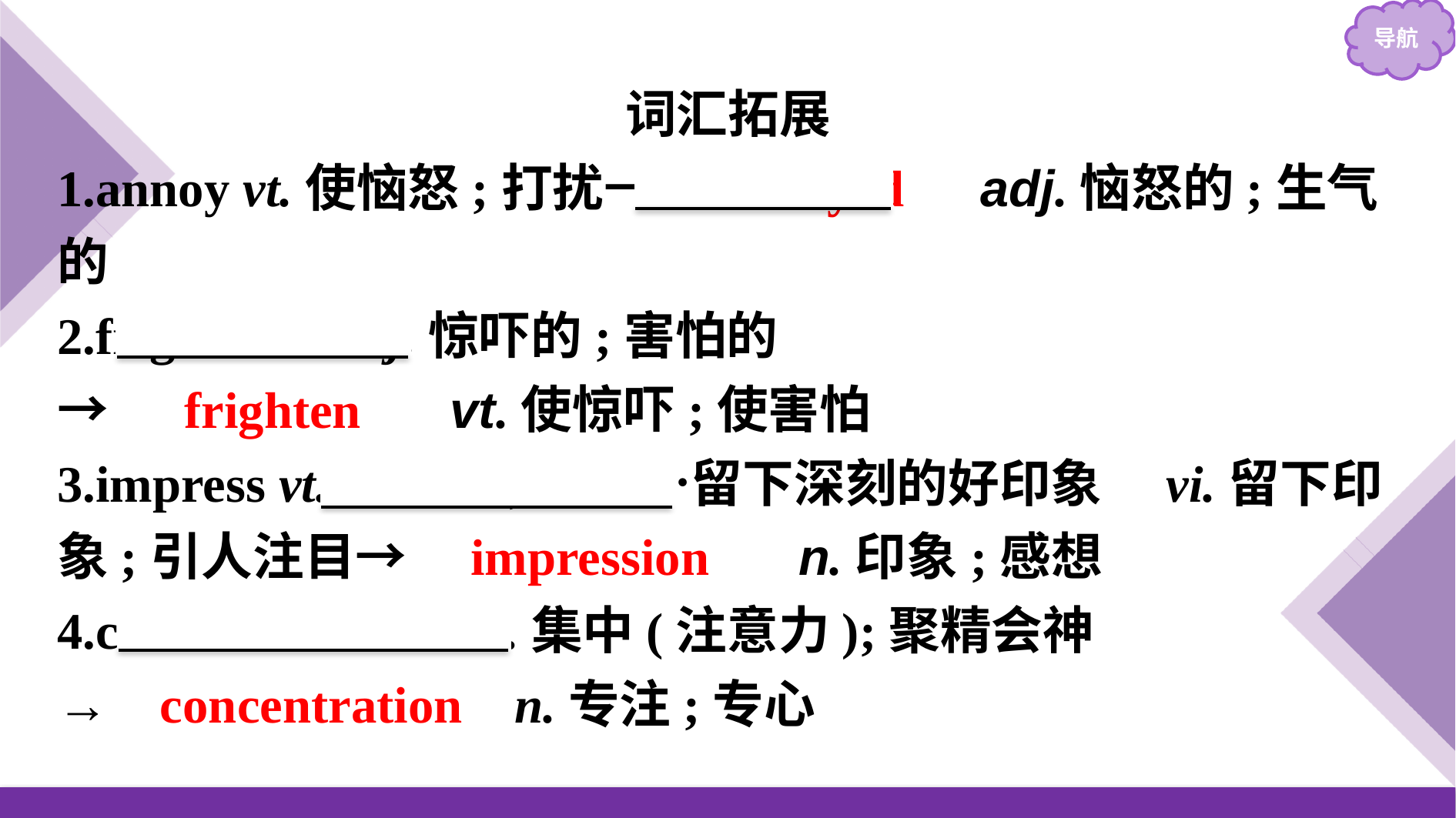

词汇拓展
1.annoy vt.使恼怒;打扰→　annoyed　adj.恼怒的;生气的
2.frightened adj.惊吓的;害怕的
→　frighten　 vt.使惊吓;使害怕
3.impress vt.使钦佩;给……留下深刻的好印象　vi.留下印象;引人注目→　impression　 n.印象;感想
4.concentrate vi.& vt.集中(注意力);聚精会神
→    concentration    n.专注;专心